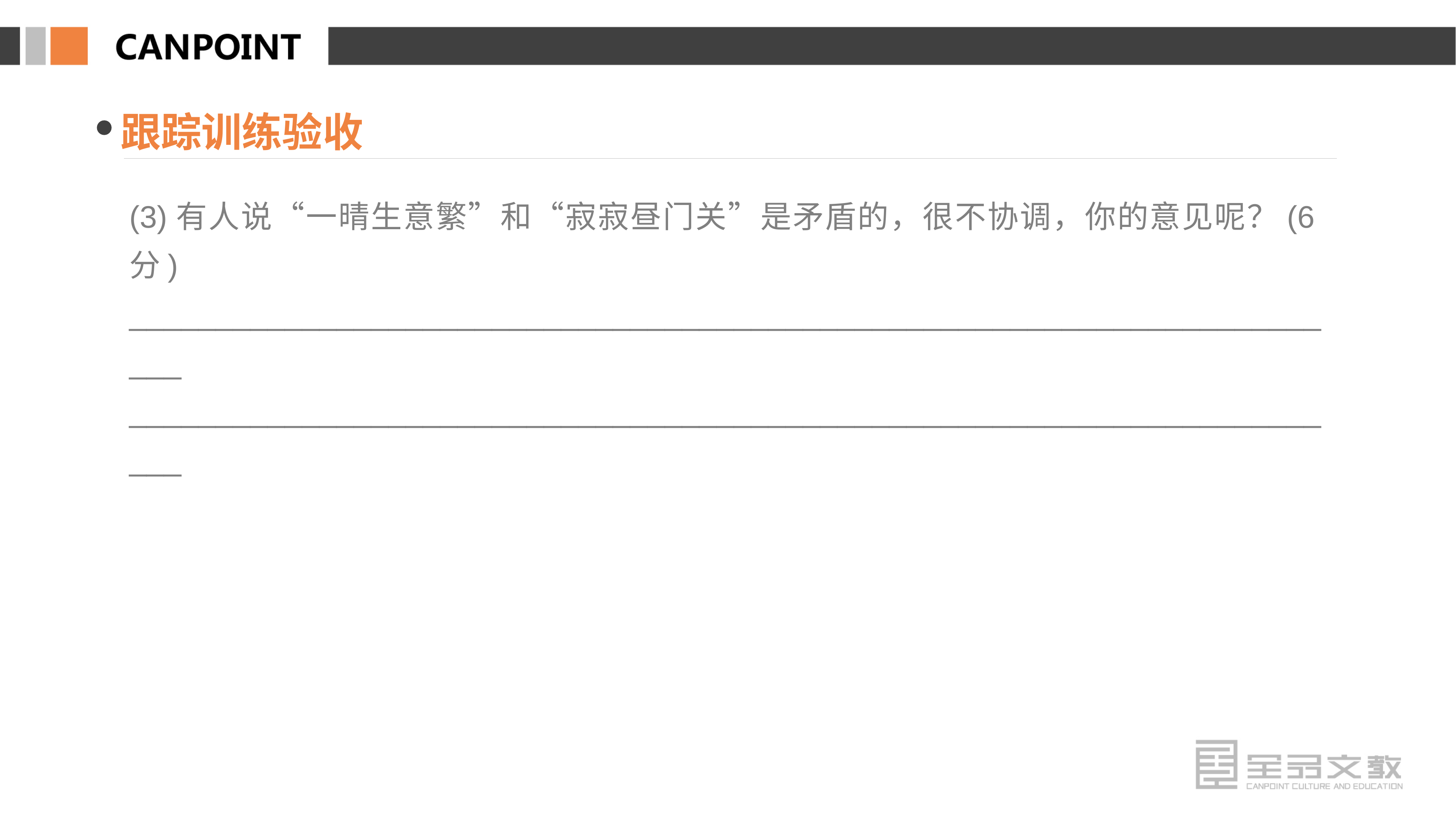

跟踪训练验收

(3)有人说“一晴生意繁”和“寂寂昼门关”是矛盾的，很不协调，你的意见呢？(6分)
________________________________________________________________________
________________________________________________________________________